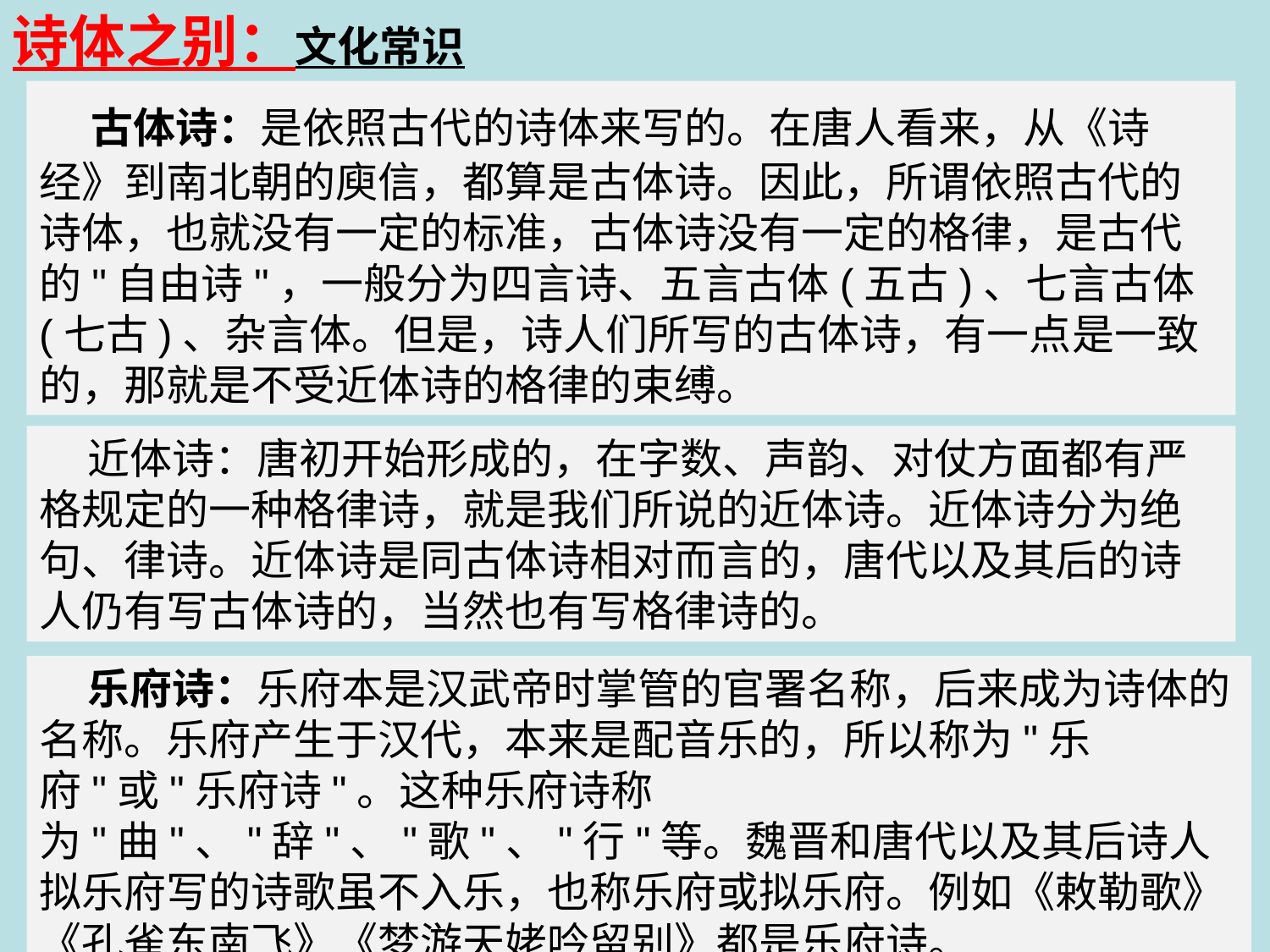

诗体之别：文化常识
   古体诗：是依照古代的诗体来写的。在唐人看来，从《诗经》到南北朝的庾信，都算是古体诗。因此，所谓依照古代的诗体，也就没有一定的标准，古体诗没有一定的格律，是古代的"自由诗"，一般分为四言诗、五言古体(五古)、七言古体(七古)、杂言体。但是，诗人们所写的古体诗，有一点是一致的，那就是不受近体诗的格律的束缚。
    近体诗：唐初开始形成的，在字数、声韵、对仗方面都有严格规定的一种格律诗，就是我们所说的近体诗。近体诗分为绝句、律诗。近体诗是同古体诗相对而言的，唐代以及其后的诗人仍有写古体诗的，当然也有写格律诗的。
    乐府诗：乐府本是汉武帝时掌管的官署名称，后来成为诗体的名称。乐府产生于汉代，本来是配音乐的，所以称为"乐府"或"乐府诗"。这种乐府诗称为"曲"、"辞"、"歌"、"行"等。魏晋和唐代以及其后诗人拟乐府写的诗歌虽不入乐，也称乐府或拟乐府。例如《敕勒歌》《孔雀东南飞》《梦游天姥吟留别》都是乐府诗。